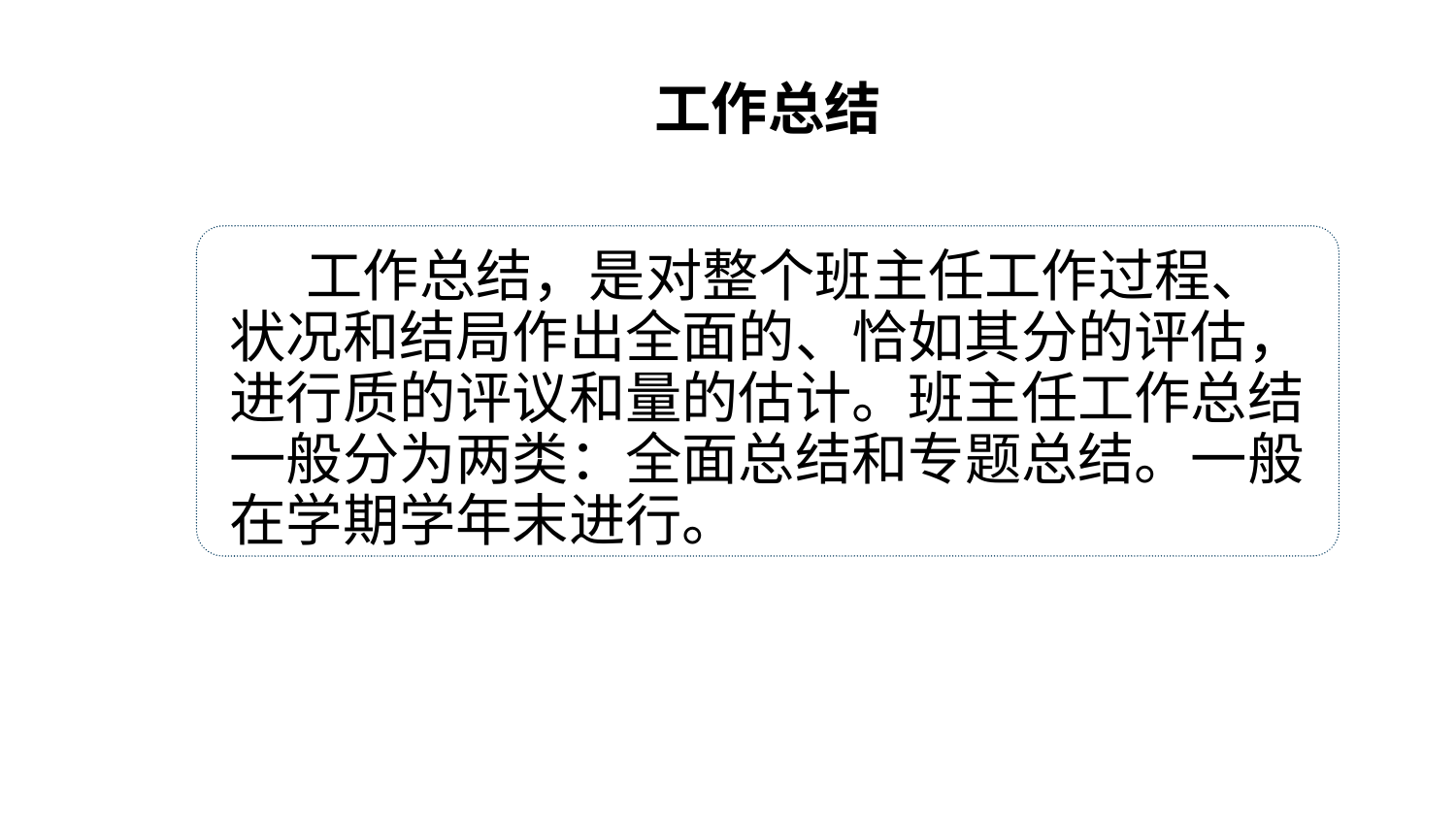

工作总结

     工作总结，是对整个班主任工作过程、状况和结局作出全面的、恰如其分的评估，进行质的评议和量的估计。班主任工作总结一般分为两类：全面总结和专题总结。一般在学期学年末进行。